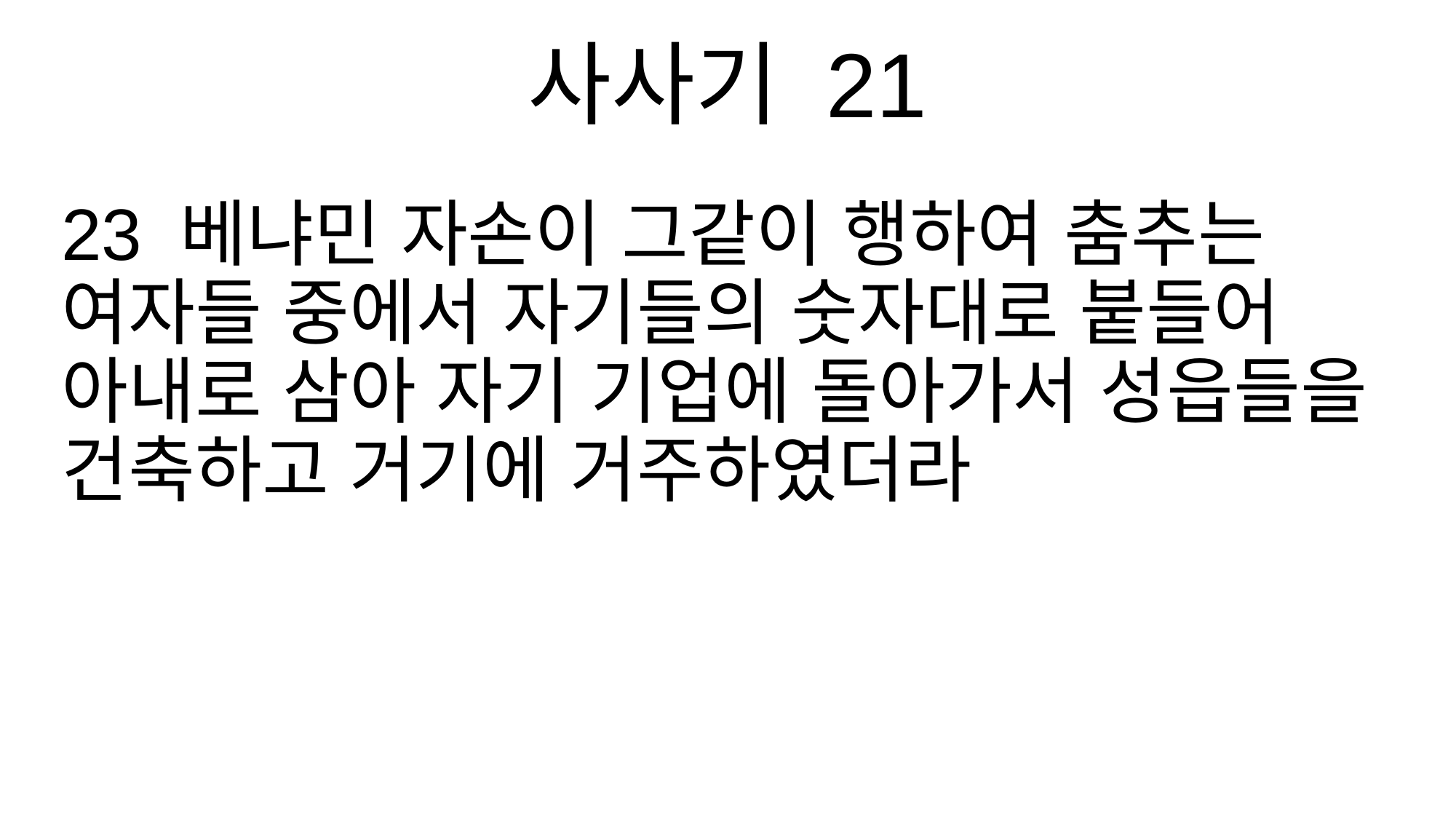

사사기 21
23 베냐민 자손이 그같이 행하여 춤추는 여자들 중에서 자기들의 숫자대로 붙들어 아내로 삼아 자기 기업에 돌아가서 성읍들을 건축하고 거기에 거주하였더라